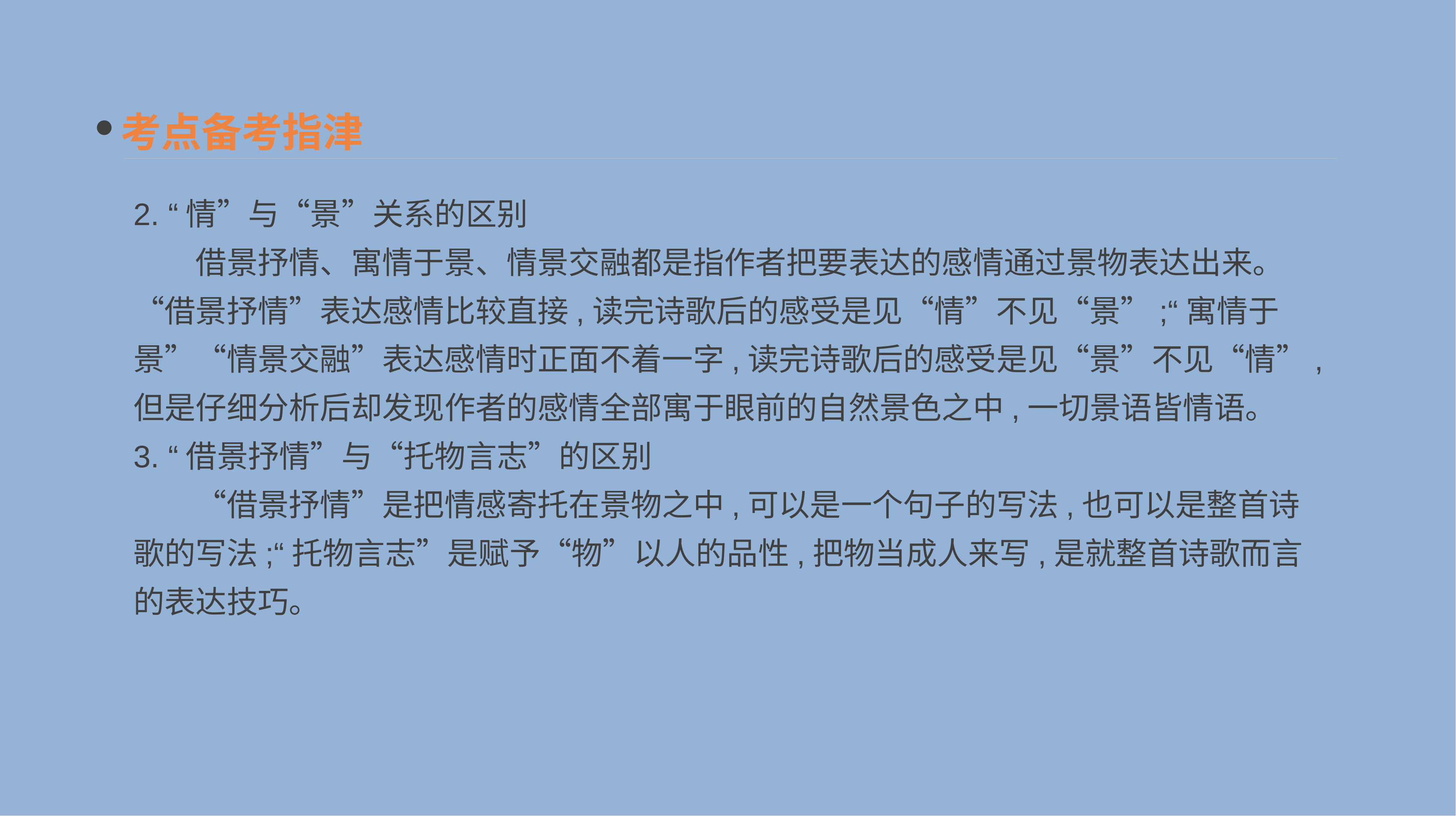

考点备考指津

2. “情”与“景”关系的区别
　　借景抒情、寓情于景、情景交融都是指作者把要表达的感情通过景物表达出来。“借景抒情”表达感情比较直接,读完诗歌后的感受是见“情”不见“景”;“寓情于景”“情景交融”表达感情时正面不着一字,读完诗歌后的感受是见“景”不见“情”,但是仔细分析后却发现作者的感情全部寓于眼前的自然景色之中,一切景语皆情语。
3. “借景抒情”与“托物言志”的区别
　　“借景抒情”是把情感寄托在景物之中,可以是一个句子的写法,也可以是整首诗歌的写法;“托物言志”是赋予“物”以人的品性,把物当成人来写,是就整首诗歌而言的表达技巧。